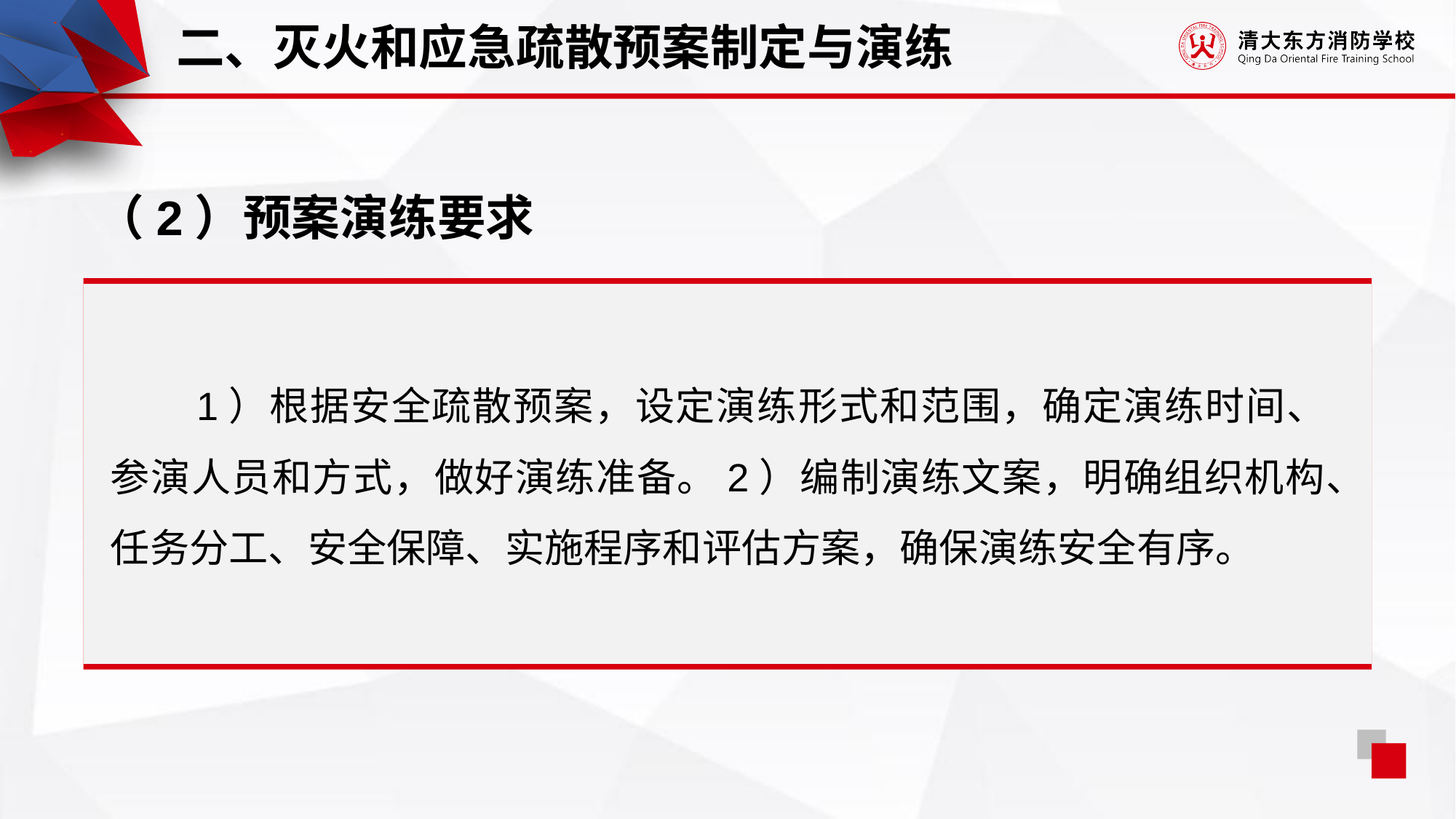

二、灭火和应急疏散预案制定与演练

（2）预案演练要求

1）根据安全疏散预案，设定演练形式和范围，确定演练时间、参演人员和方式，做好演练准备。2）编制演练文案，明确组织机构、任务分工、安全保障、实施程序和评估方案，确保演练安全有序。